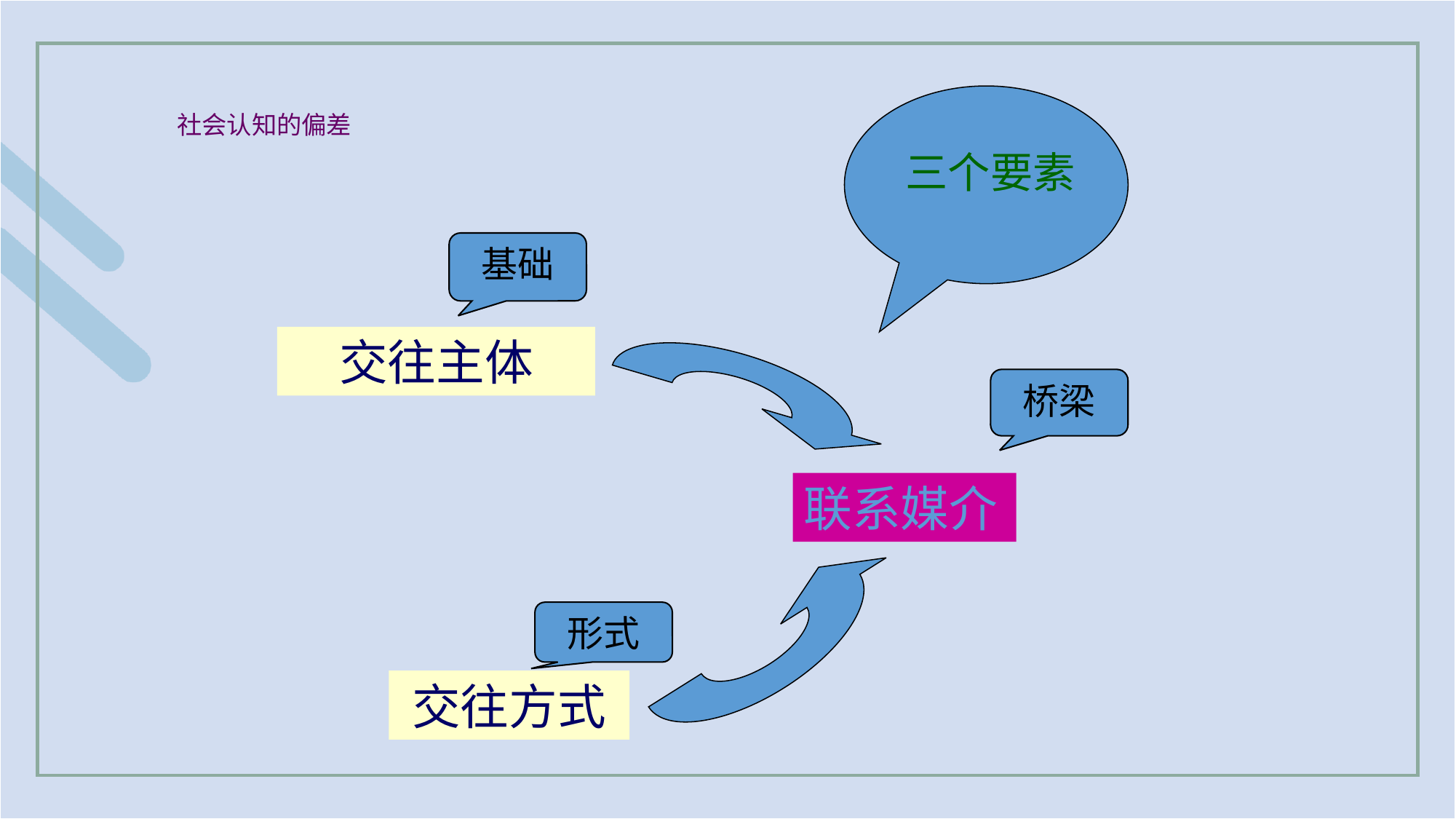

# 社会认知的偏差
三个要素
基础
交往主体

桥梁
联系媒介

形式
交往方式